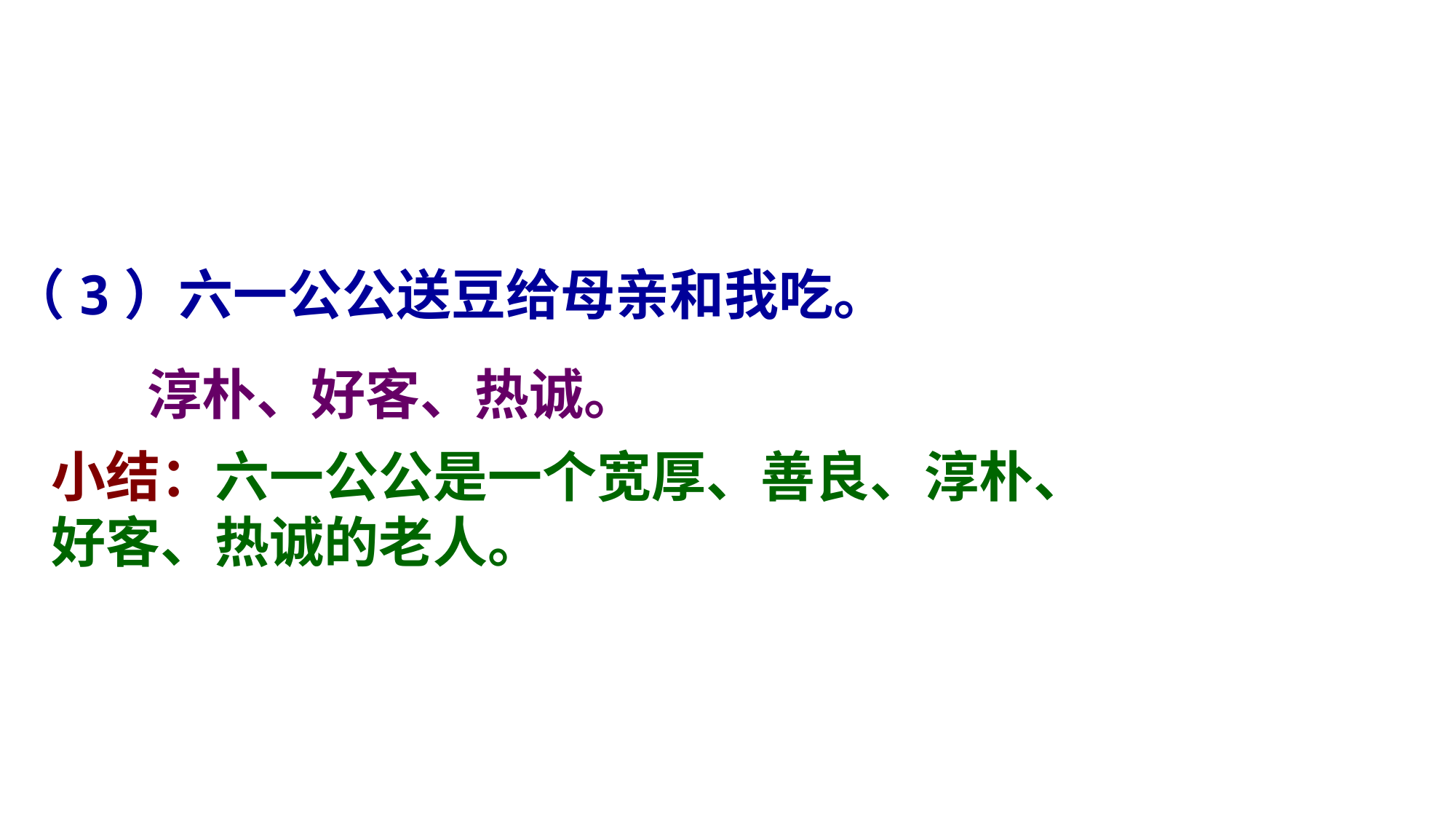

（3）六一公公送豆给母亲和我吃。

淳朴、好客、热诚。
小结：六一公公是一个宽厚、善良、淳朴、
好客、热诚的老人。